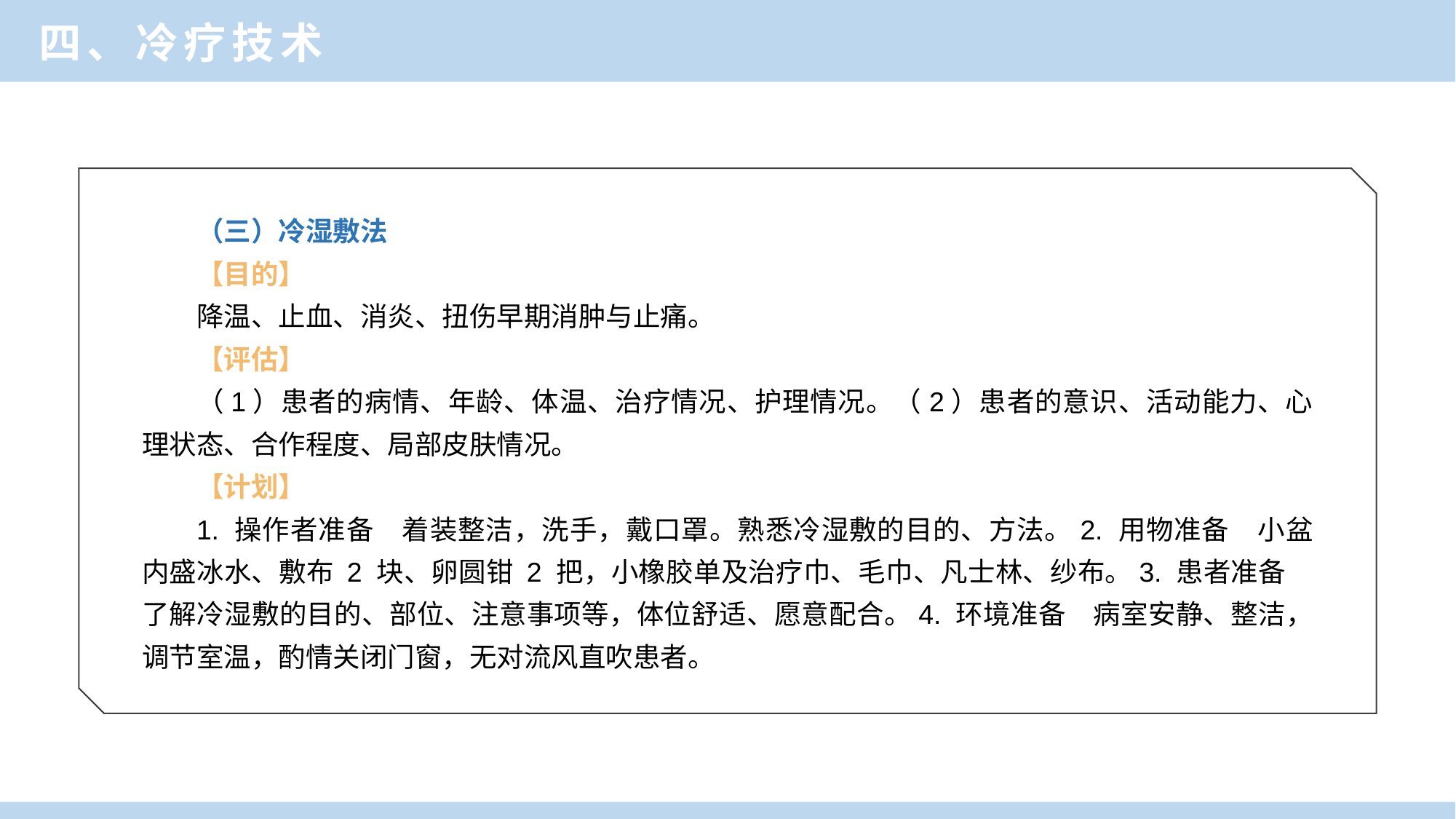

四、冷疗技术

（三）冷湿敷法
【目的】
降温、止血、消炎、扭伤早期消肿与止痛。
【评估】
（1）患者的病情、年龄、体温、治疗情况、护理情况。（2）患者的意识、活动能力、心理状态、合作程度、局部皮肤情况。
【计划】
1. 操作者准备　着装整洁，洗手，戴口罩。熟悉冷湿敷的目的、方法。2. 用物准备　小盆内盛冰水、敷布 2 块、卵圆钳 2 把，小橡胶单及治疗巾、毛巾、凡士林、纱布。3. 患者准备　了解冷湿敷的目的、部位、注意事项等，体位舒适、愿意配合。4. 环境准备　病室安静、整洁，调节室温，酌情关闭门窗，无对流风直吹患者。